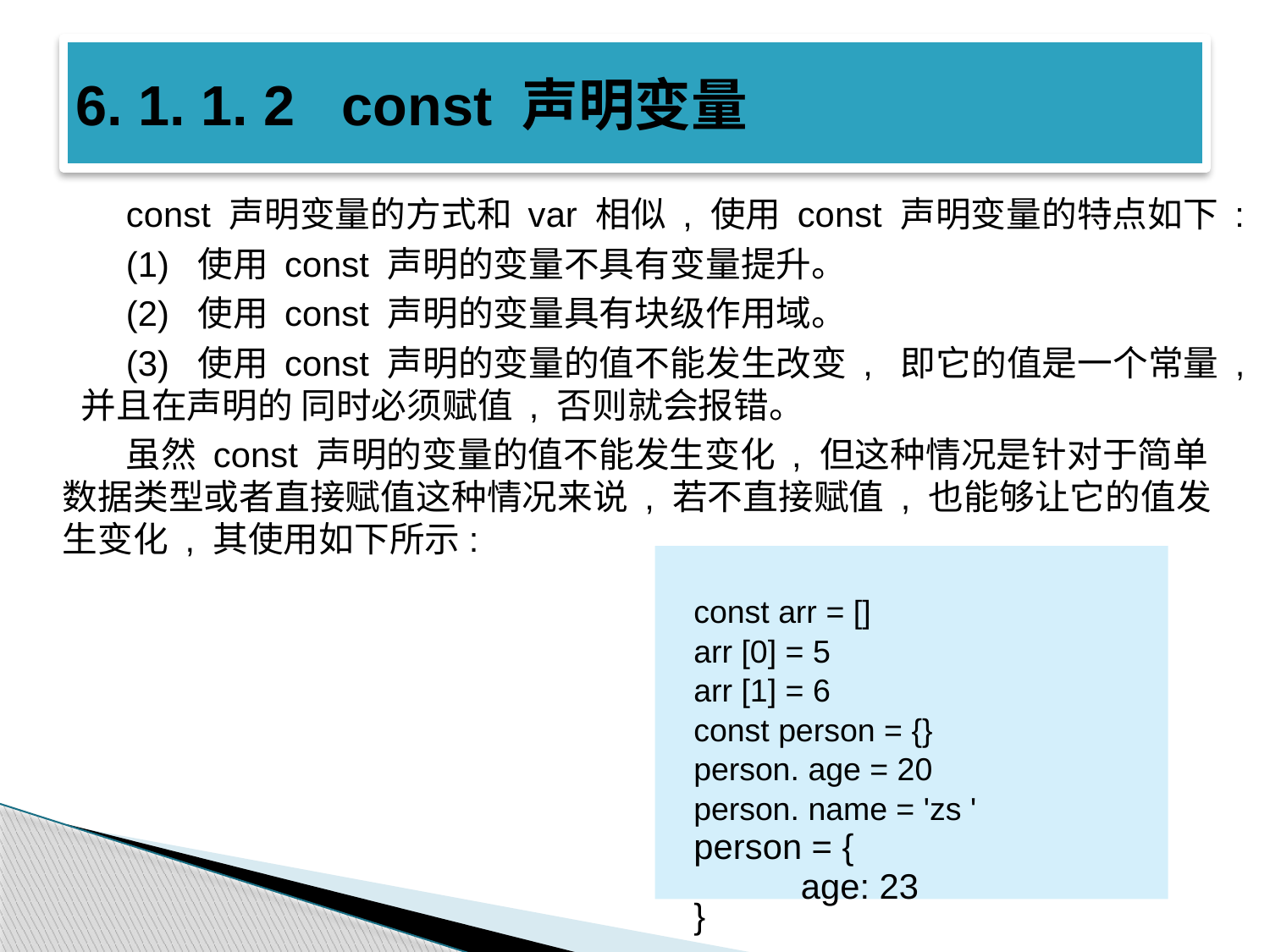

# 6. 1. 1. 2   const 声明变量
const 声明变量的方式和 var 相似 , 使用 const 声明变量的特点如下 :
(1)  使用 const 声明的变量不具有变量提升。
(2)  使用 const 声明的变量具有块级作用域。
(3)  使用 const 声明的变量的值不能发生改变 ,  即它的值是一个常量 , 并且在声明的 同时必须赋值 , 否则就会报错。
虽然 const 声明的变量的值不能发生变化 , 但这种情况是针对于简单数据类型或者直接赋值这种情况来说 , 若不直接赋值 , 也能够让它的值发生变化 , 其使用如下所示:

const arr = []

arr [0] = 5

arr [1] = 6

const person = {}

person. age = 20

person. name = 'zs '

person = {

           age: 23

}